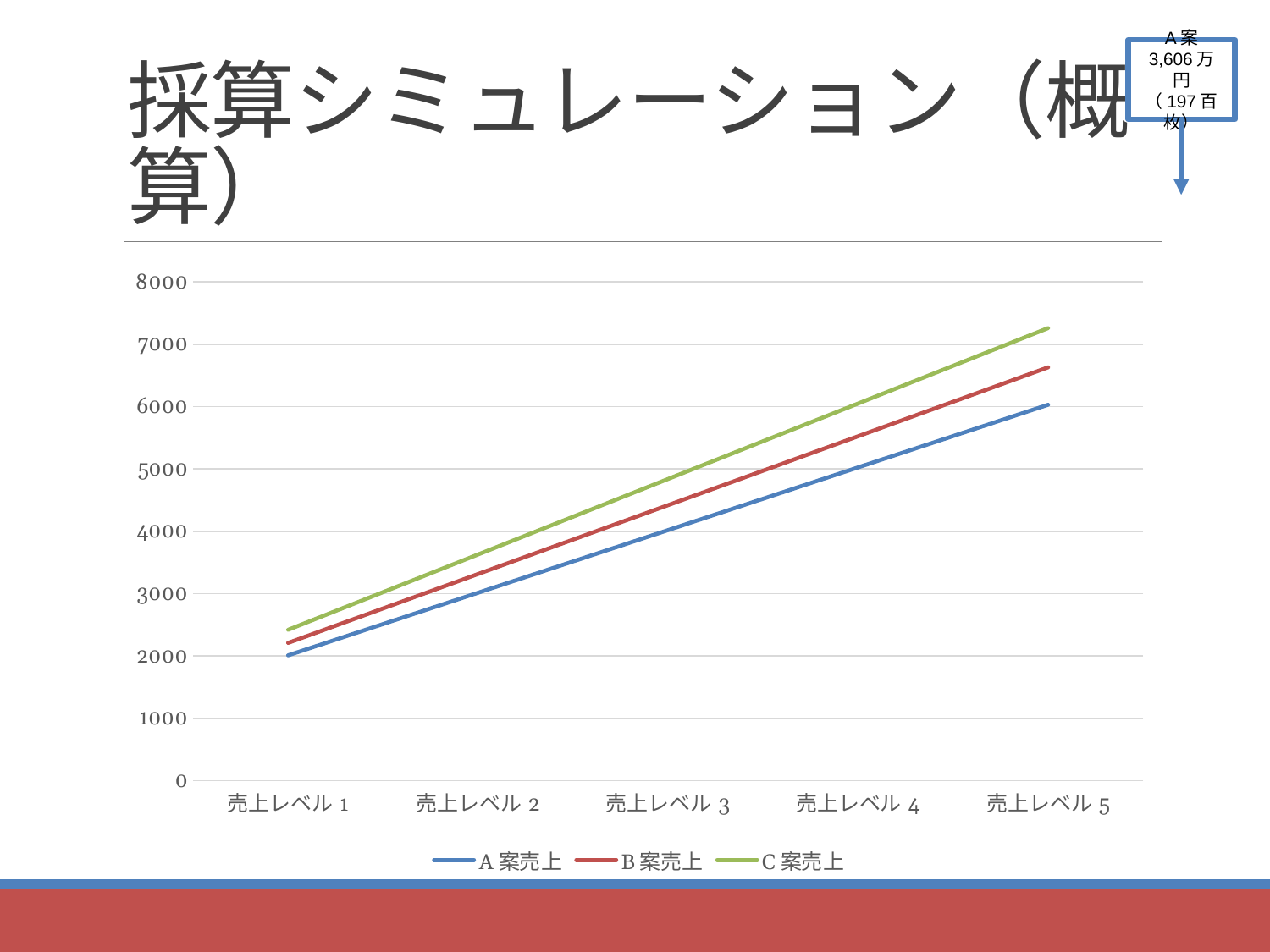

# 採算シミュレーション（概算）
A案
3,606万円
（197百枚）

### Chart

| Category | A案売上 | B案売上 | C案売上 |
|---|---|---|---|
| 売上レベル1 | 2010.0 | 2210.0 | 2420.0 |
| 売上レベル2 | 3015.0 | 3315.0 | 3630.0 |
| 売上レベル3 | 4020.0 | 4420.0 | 4840.0 |
| 売上レベル4 | 5025.0 | 5525.0 | 6050.0 |
| 売上レベル5 | 6030.0 | 6630.0 | 7260.0 |